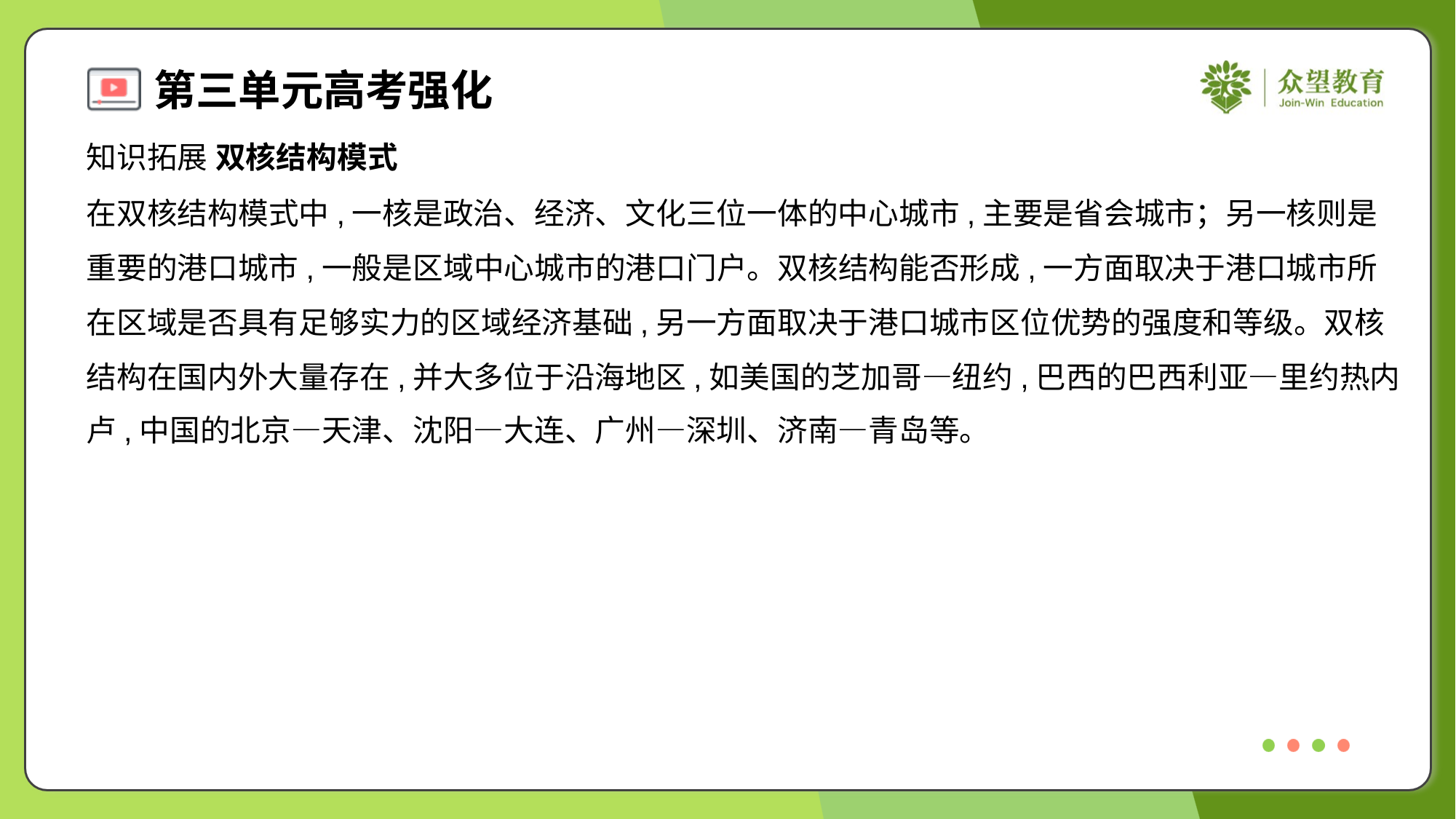

知识拓展 双核结构模式
在双核结构模式中,一核是政治、经济、文化三位一体的中心城市,主要是省会城市；另一核则是
重要的港口城市,一般是区域中心城市的港口门户。双核结构能否形成,一方面取决于港口城市所
在区域是否具有足够实力的区域经济基础,另一方面取决于港口城市区位优势的强度和等级。双核
结构在国内外大量存在,并大多位于沿海地区,如美国的芝加哥—纽约,巴西的巴西利亚—里约热内
卢,中国的北京—天津、沈阳—大连、广州—深圳、济南—青岛等。